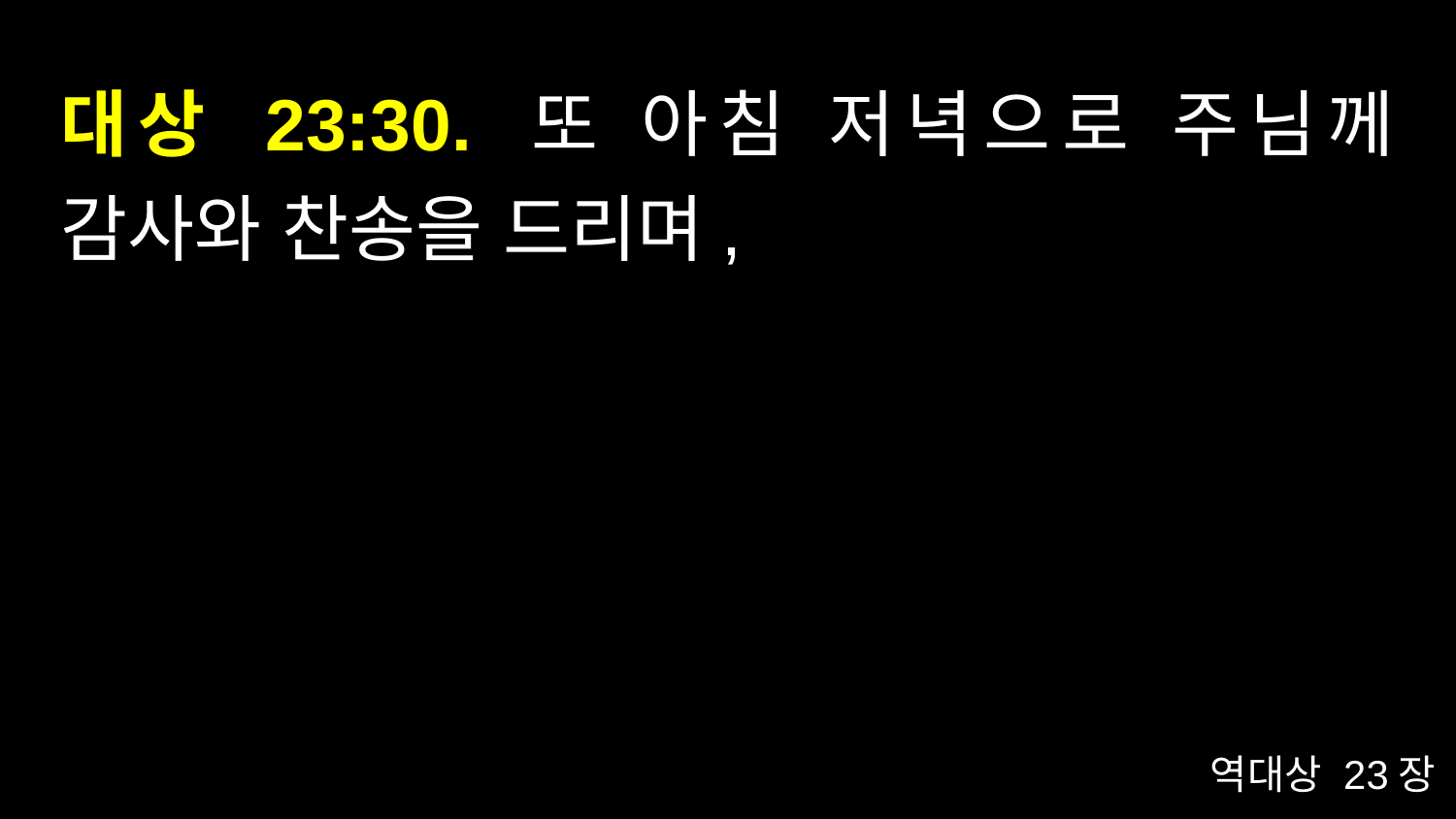

# 대상 23:30. 또 아침 저녁으로 주님께 감사와 찬송을 드리며,
역대상 23장